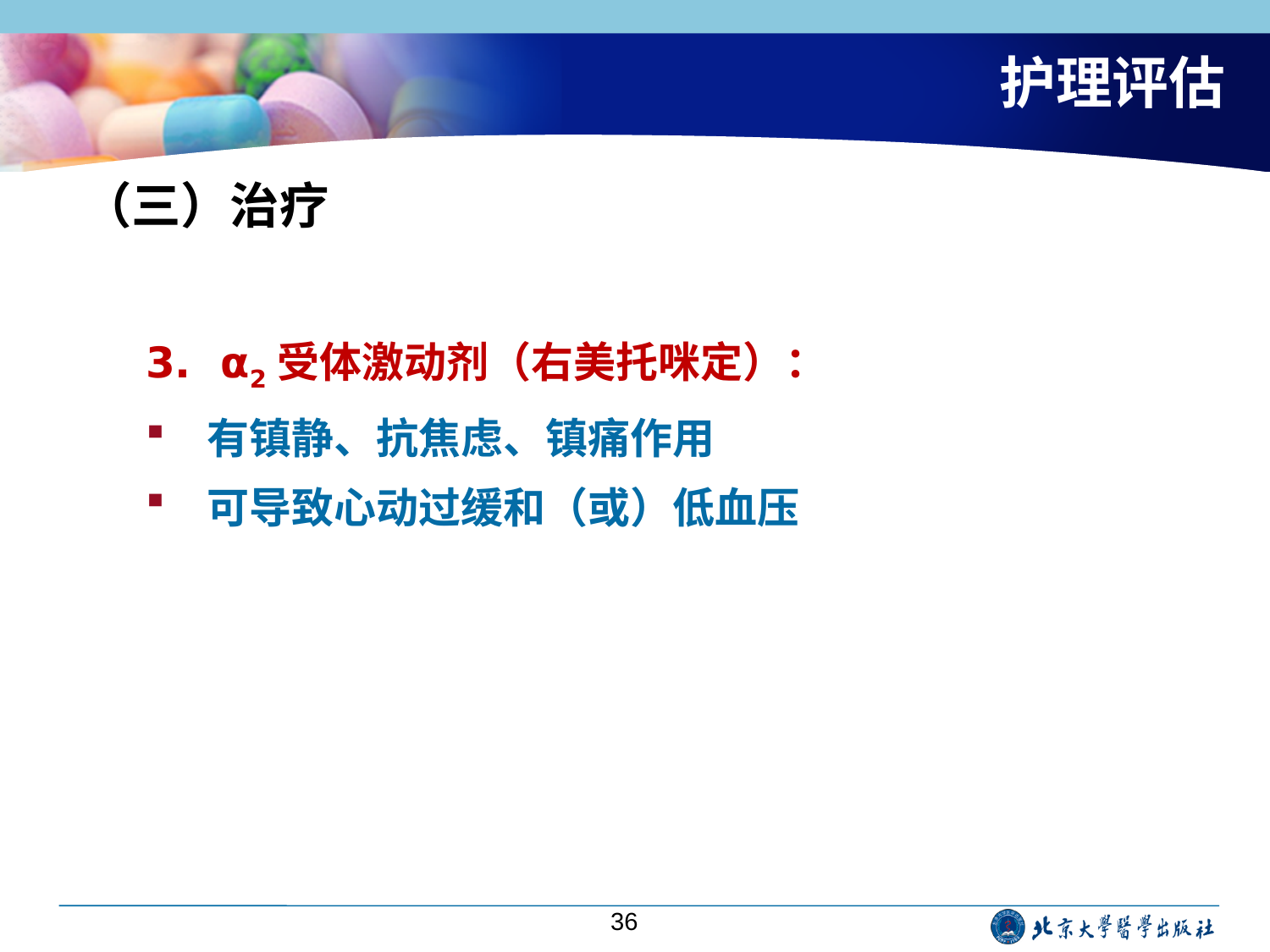

# 护理评估
（三）治疗

3.  α2受体激动剂（右美托咪定）：
有镇静、抗焦虑、镇痛作用
可导致心动过缓和（或）低血压
36